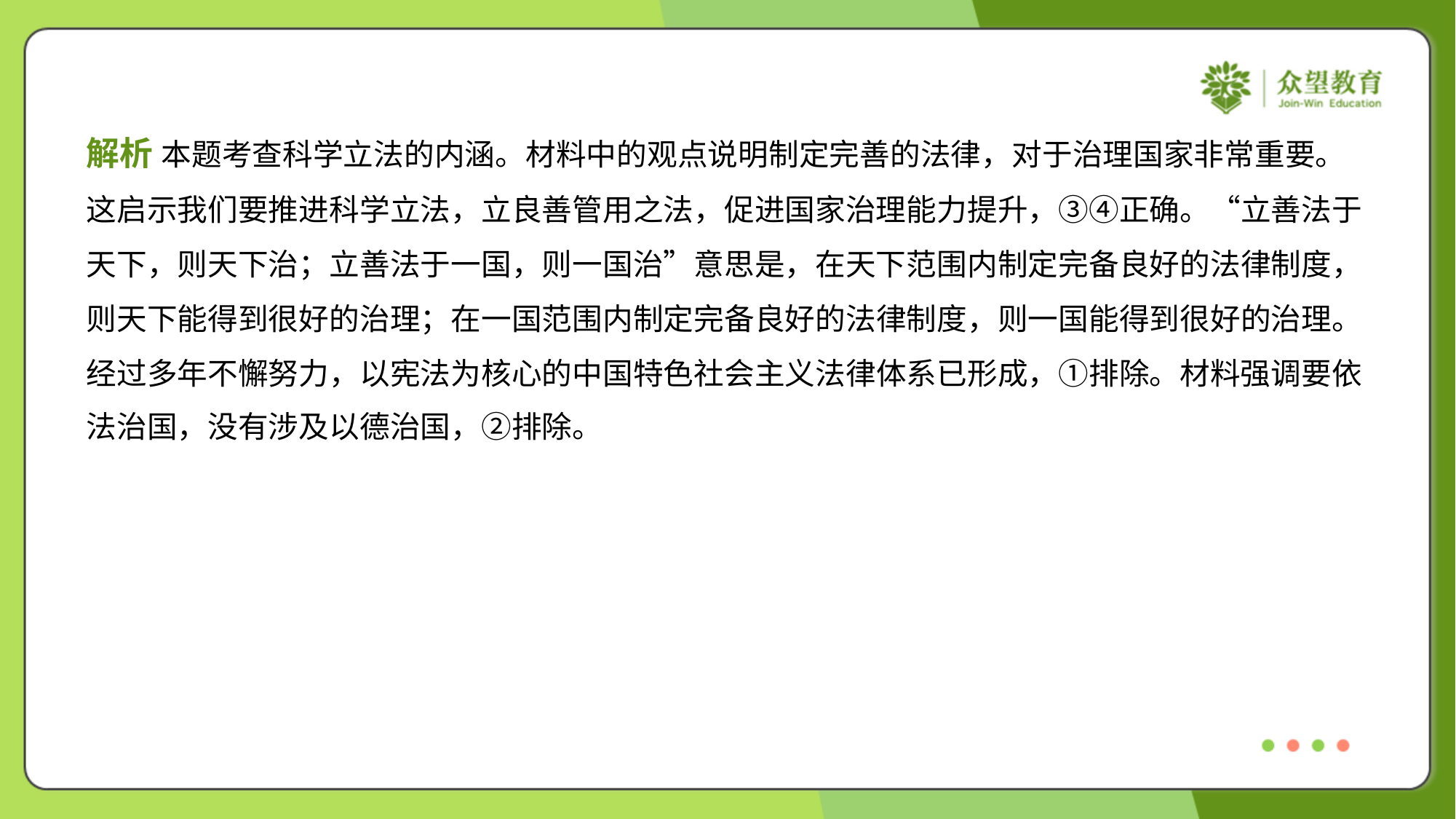

解析 本题考查科学立法的内涵。材料中的观点说明制定完善的法律，对于治理国家非常重要。
这启示我们要推进科学立法，立良善管用之法，促进国家治理能力提升，③④正确。“立善法于
天下，则天下治；立善法于一国，则一国治”意思是，在天下范围内制定完备良好的法律制度，
则天下能得到很好的治理；在一国范围内制定完备良好的法律制度，则一国能得到很好的治理。
经过多年不懈努力，以宪法为核心的中国特色社会主义法律体系已形成，①排除。材料强调要依
法治国，没有涉及以德治国，②排除。